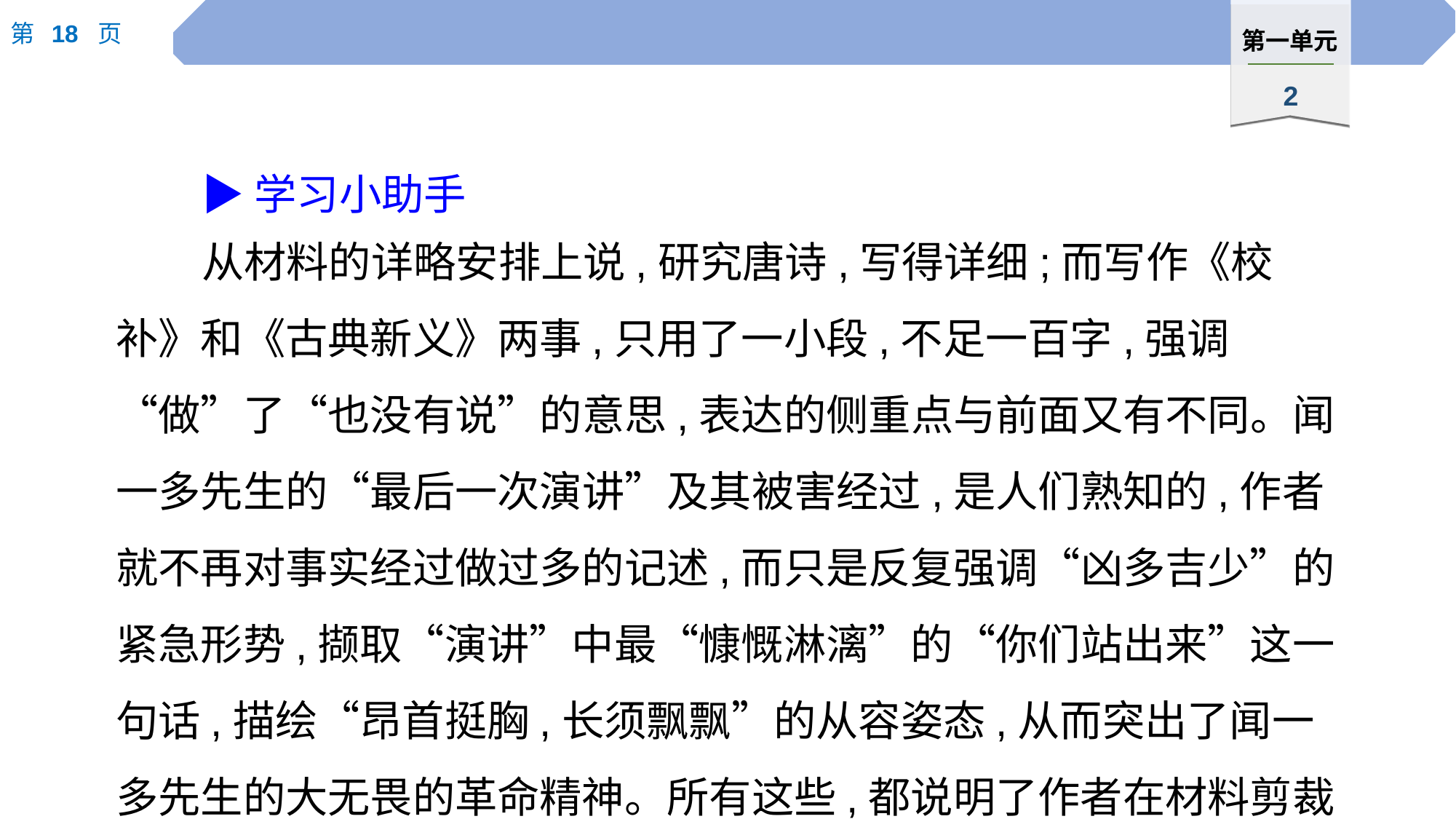

▶学习小助手
从材料的详略安排上说,研究唐诗,写得详细;而写作《校补》和《古典新义》两事,只用了一小段,不足一百字,强调“做”了“也没有说”的意思,表达的侧重点与前面又有不同。闻一多先生的“最后一次演讲”及其被害经过,是人们熟知的,作者就不再对事实经过做过多的记述,而只是反复强调“凶多吉少”的紧急形势,撷取“演讲”中最“慷慨淋漓”的“你们站出来”这一句话,描绘“昂首挺胸,长须飘飘”的从容姿态,从而突出了闻一多先生的大无畏的革命精神。所有这些,都说明了作者在材料剪裁上的深厚功力。